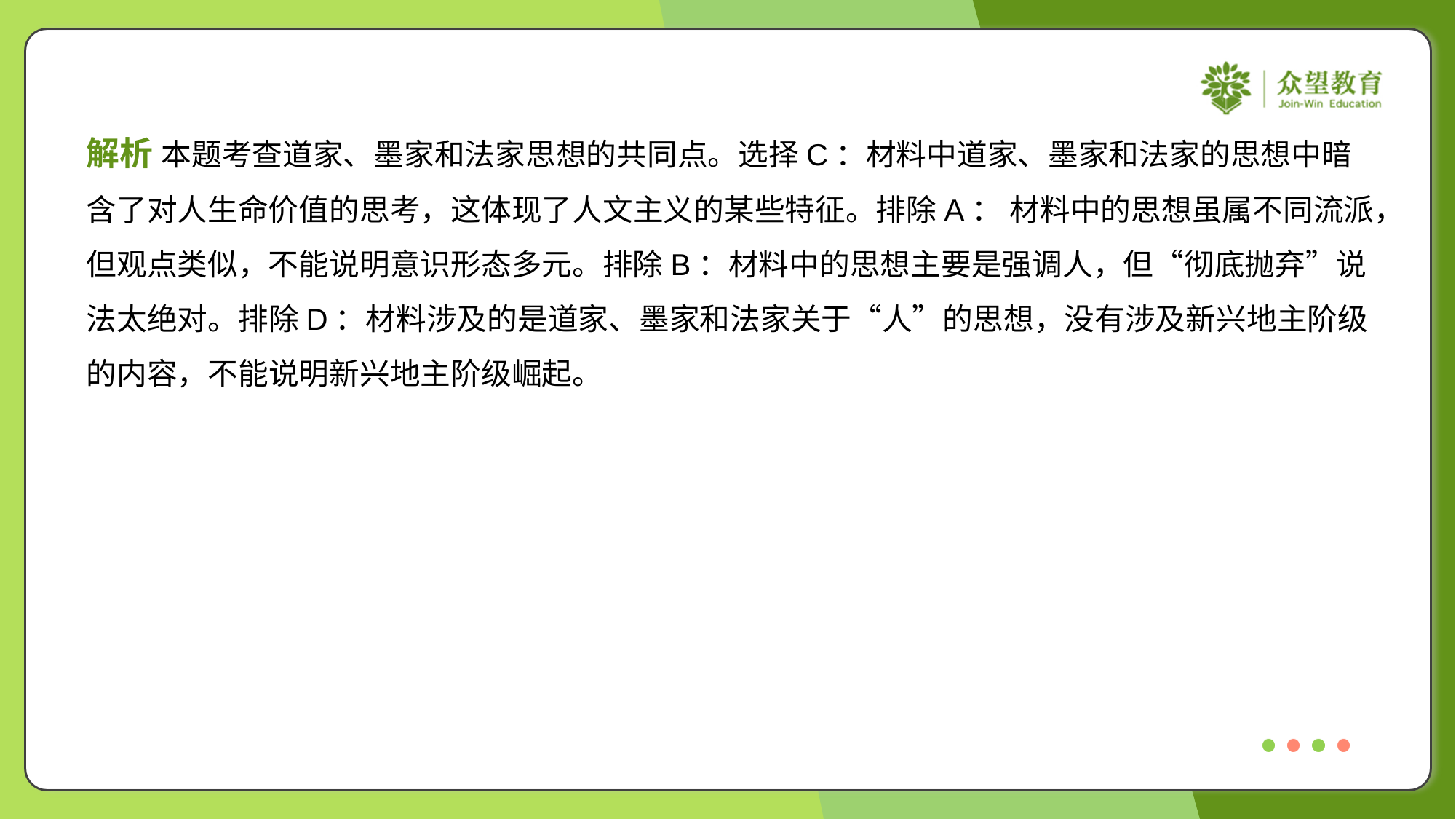

解析 本题考查道家、墨家和法家思想的共同点。选择C：材料中道家、墨家和法家的思想中暗
含了对人生命价值的思考，这体现了人文主义的某些特征。排除A： 材料中的思想虽属不同流派，
但观点类似，不能说明意识形态多元。排除B：材料中的思想主要是强调人，但“彻底抛弃”说
法太绝对。排除D：材料涉及的是道家、墨家和法家关于“人”的思想，没有涉及新兴地主阶级
的内容，不能说明新兴地主阶级崛起。